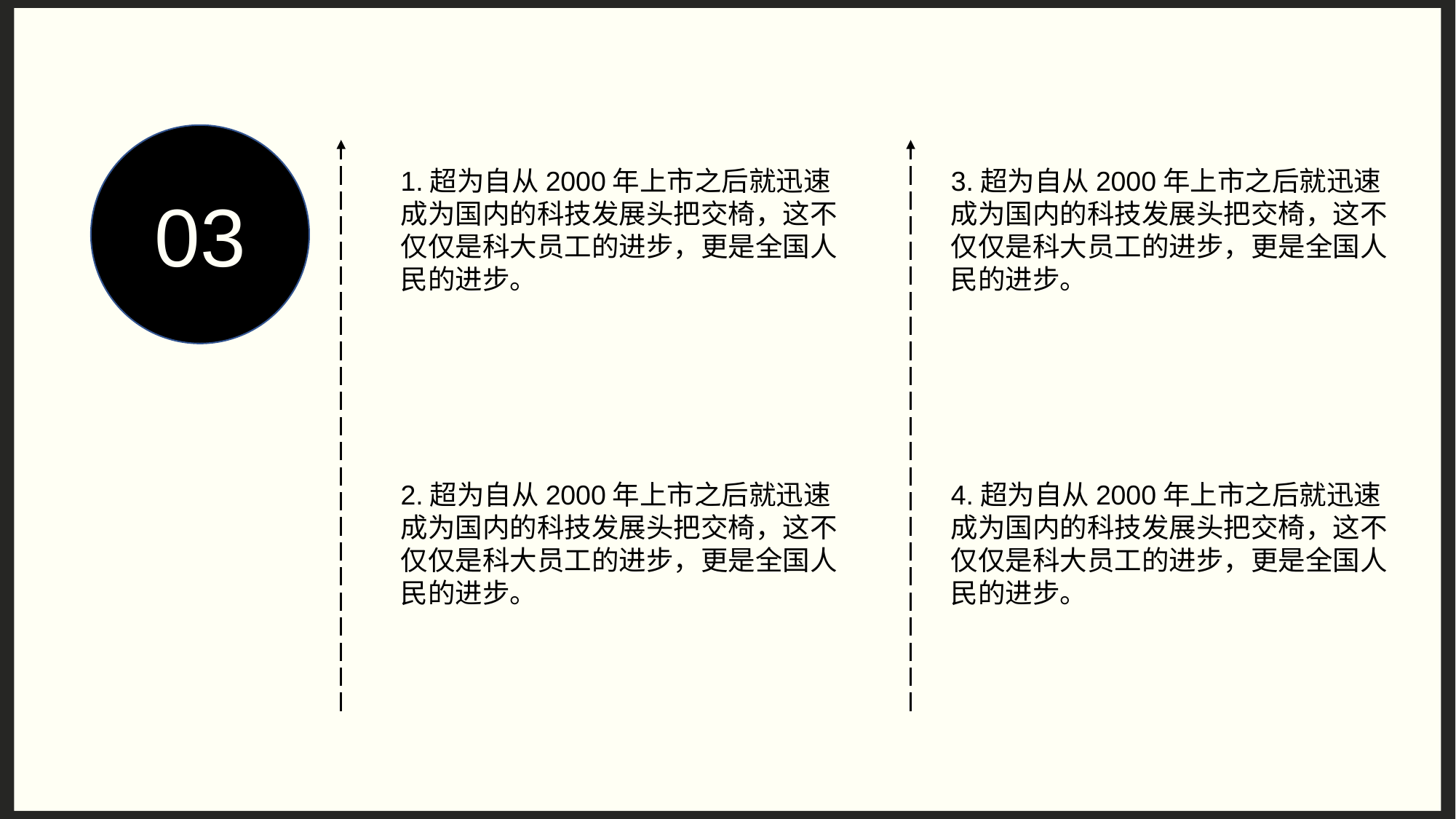

03
1.超为自从2000年上市之后就迅速成为国内的科技发展头把交椅，这不仅仅是科大员工的进步，更是全国人民的进步。
3.超为自从2000年上市之后就迅速成为国内的科技发展头把交椅，这不仅仅是科大员工的进步，更是全国人民的进步。
2.超为自从2000年上市之后就迅速成为国内的科技发展头把交椅，这不仅仅是科大员工的进步，更是全国人民的进步。
4.超为自从2000年上市之后就迅速成为国内的科技发展头把交椅，这不仅仅是科大员工的进步，更是全国人民的进步。